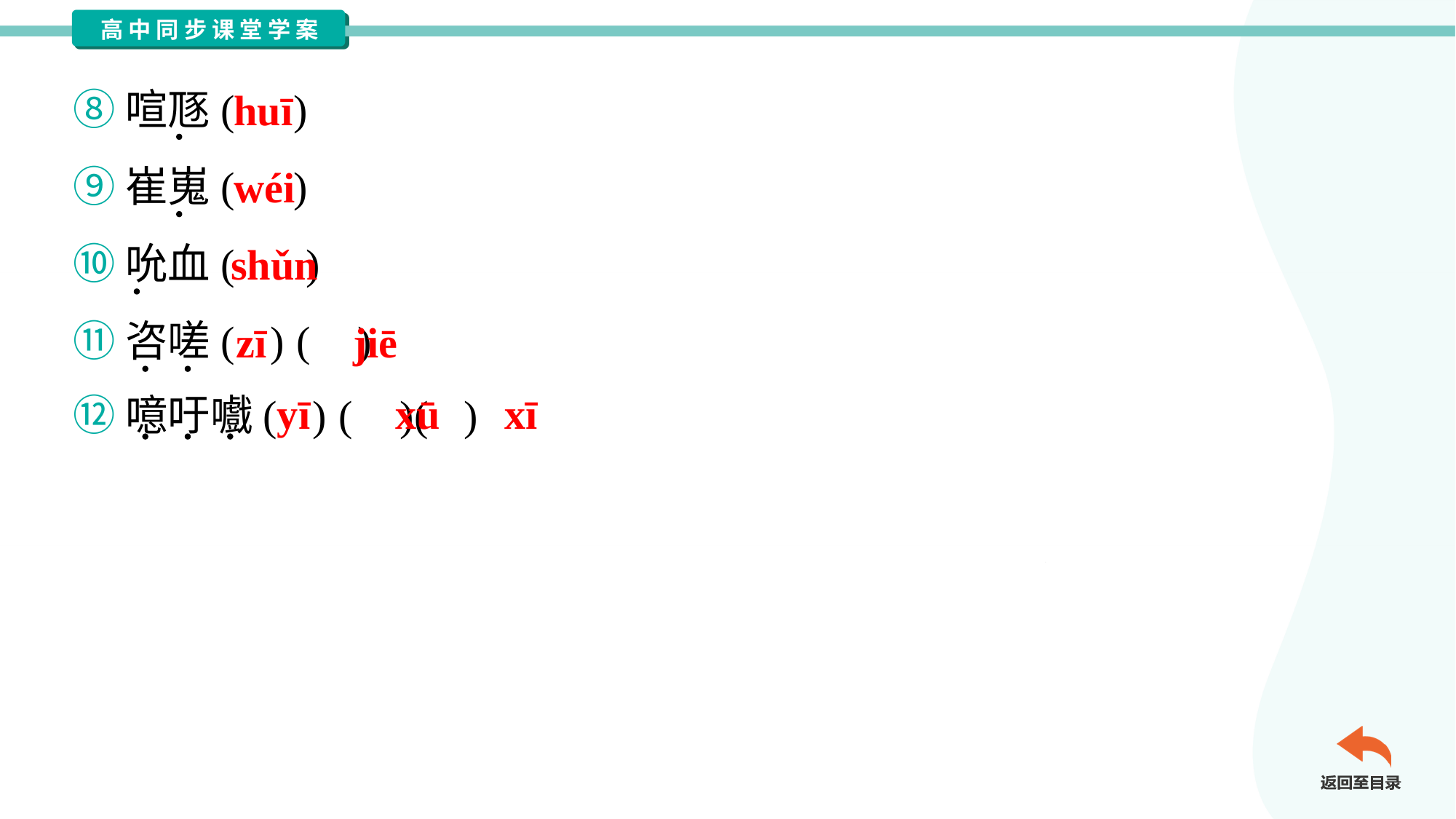

⑧喧豗(     )
⑨崔嵬(     )
⑩吮血(      )
⑪咨嗟(   ) (    )
⑫噫吁嚱(   ) (    )(   )
huī
wéi

shǔn

zī
jiē

yī
xū
xī